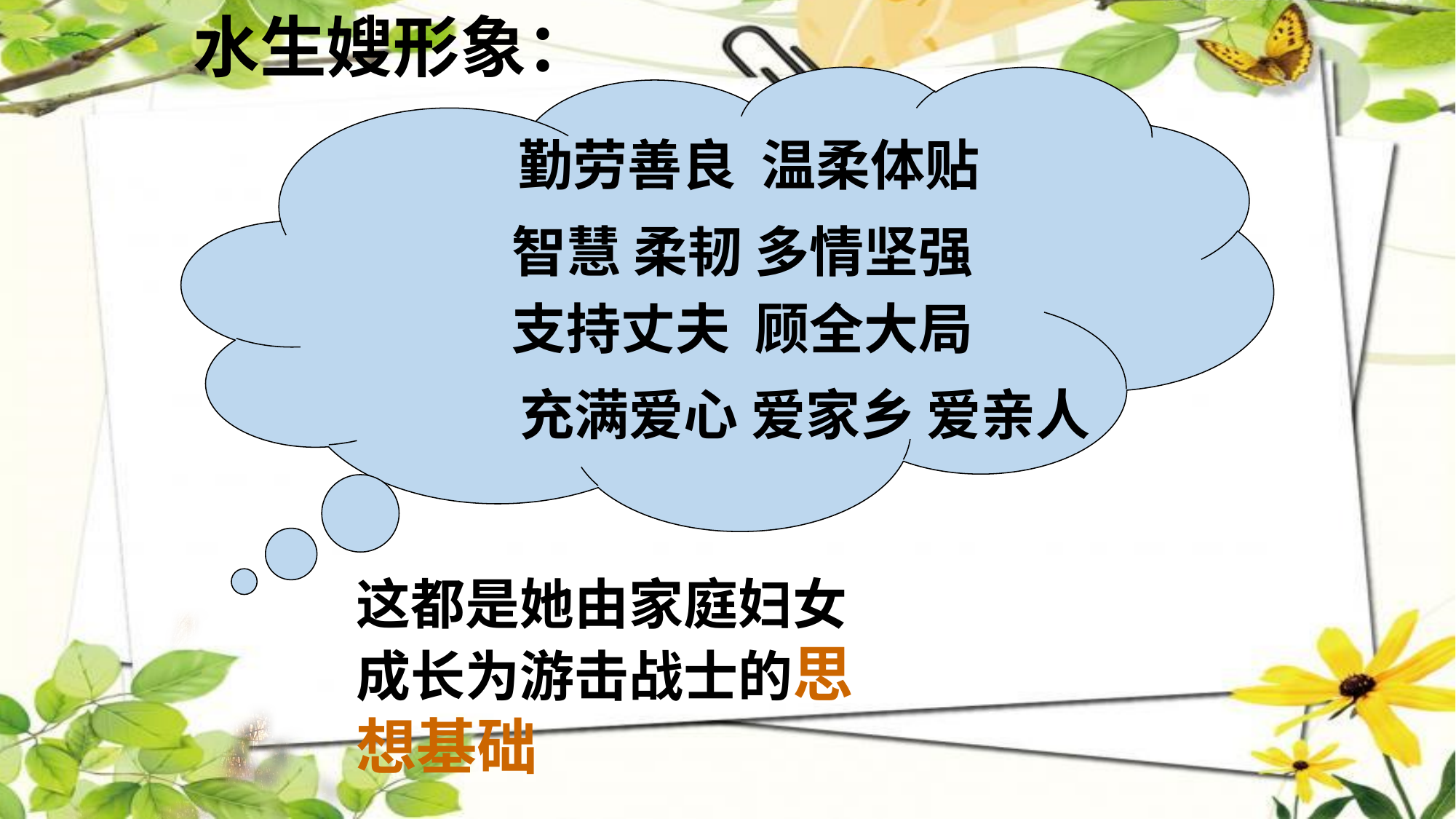

水生嫂形象：

勤劳善良  温柔体贴
智慧 柔韧 多情坚强
支持丈夫  顾全大局
充满爱心 爱家乡 爱亲人
这都是她由家庭妇女成长为游击战士的思想基础